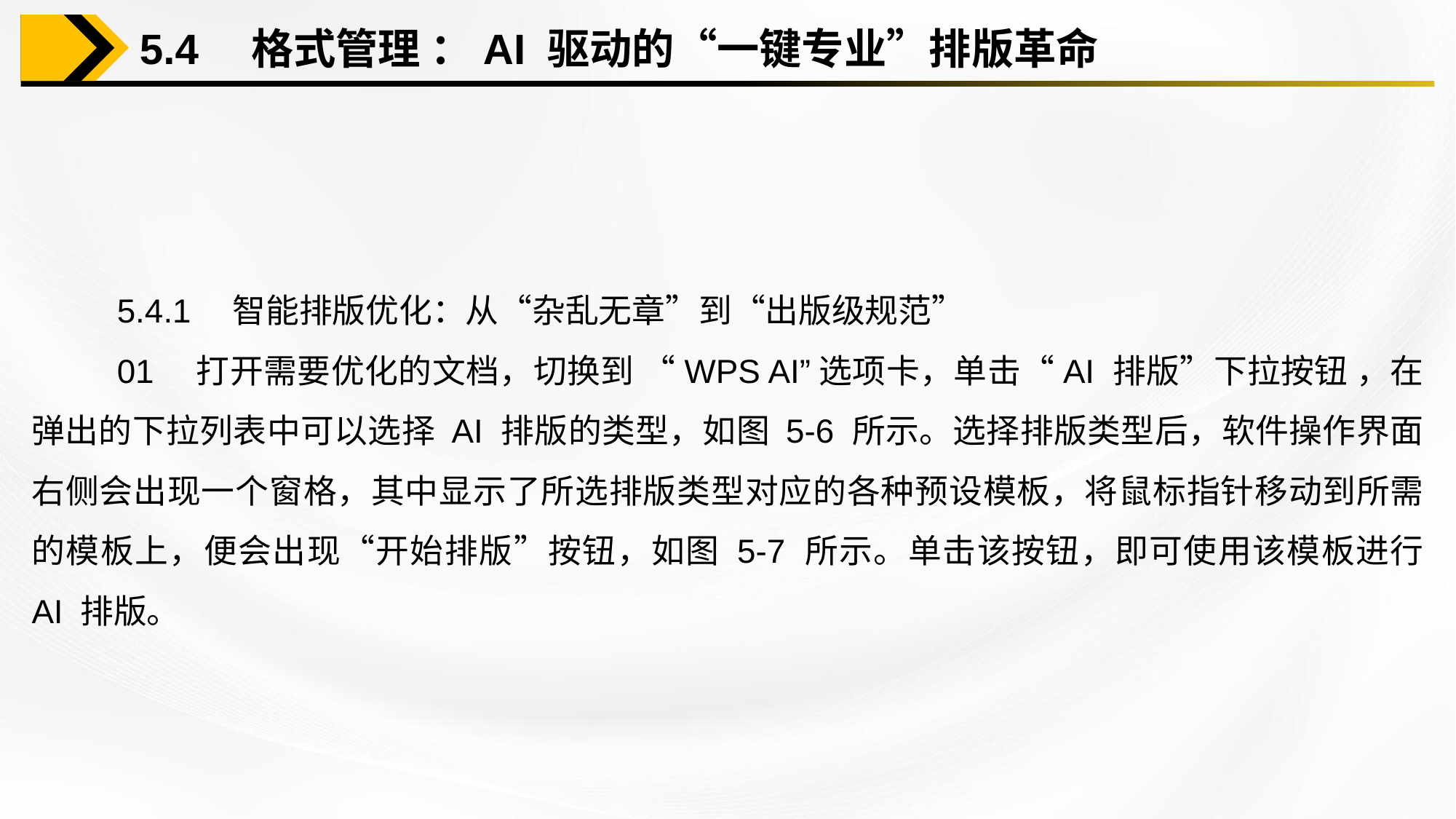

5.4　格式管理 ：AI 驱动的“一键专业”排版革命
5.4.1　智能排版优化：从“杂乱无章”到“出版级规范”
01　打开需要优化的文档，切换到 “WPS AI”选项卡，单击“AI 排版”下拉按钮 ，在弹出的下拉列表中可以选择 AI 排版的类型，如图 5-6 所示。选择排版类型后，软件操作界面右侧会出现一个窗格，其中显示了所选排版类型对应的各种预设模板，将鼠标指针移动到所需的模板上，便会出现“开始排版”按钮，如图 5-7 所示。单击该按钮，即可使用该模板进行 AI 排版。